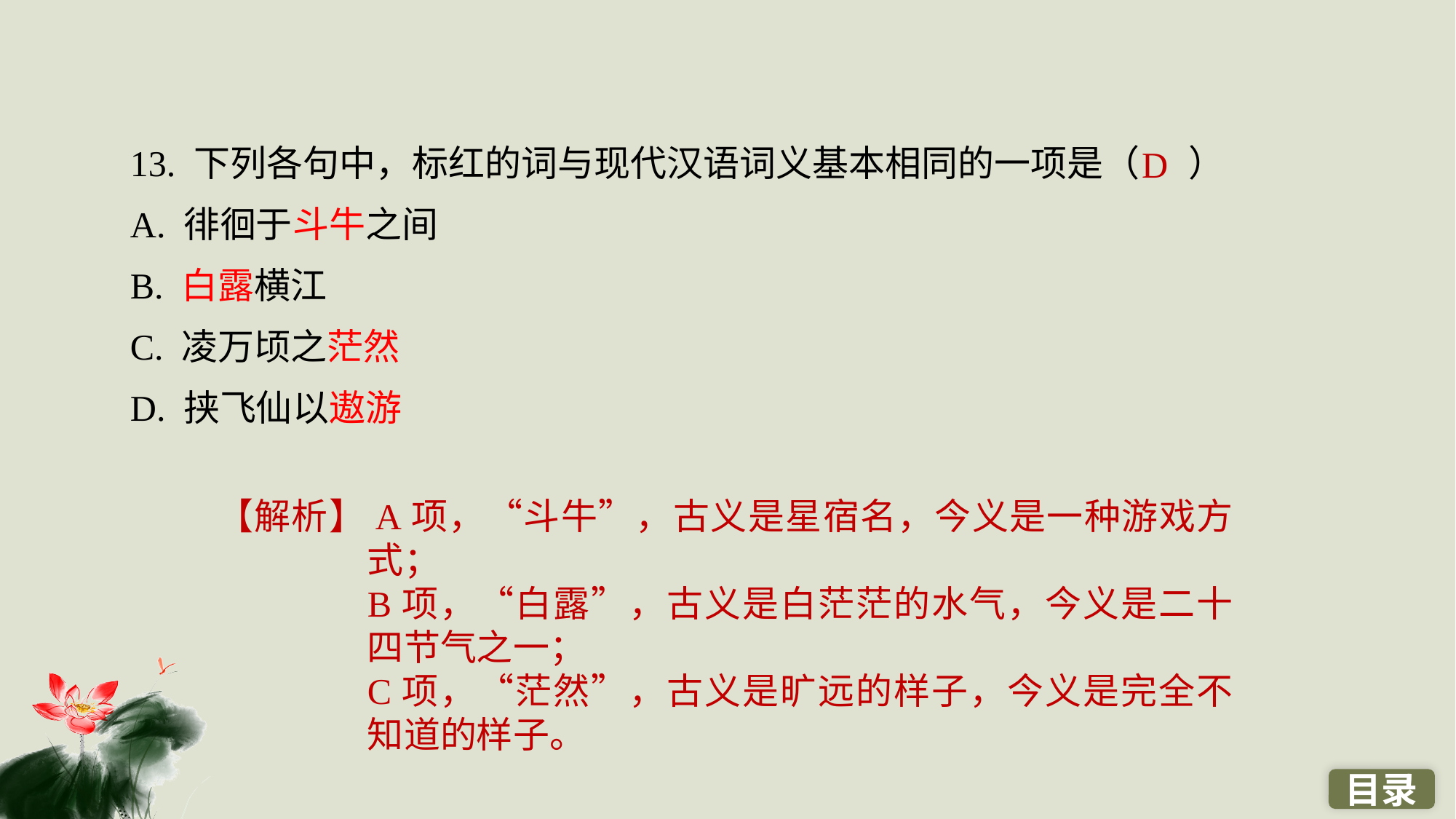

13. 下列各句中，标红的词与现代汉语词义基本相同的一项是（      ）
A. 徘徊于斗牛之间
B. 白露横江
C. 凌万顷之茫然
D. 挟飞仙以遨游
D
【解析】A项，“斗牛”，古义是星宿名，今义是一种游戏方式；
B项，“白露”，古义是白茫茫的水气，今义是二十四节气之一；
C项，“茫然”，古义是旷远的样子，今义是完全不知道的样子。